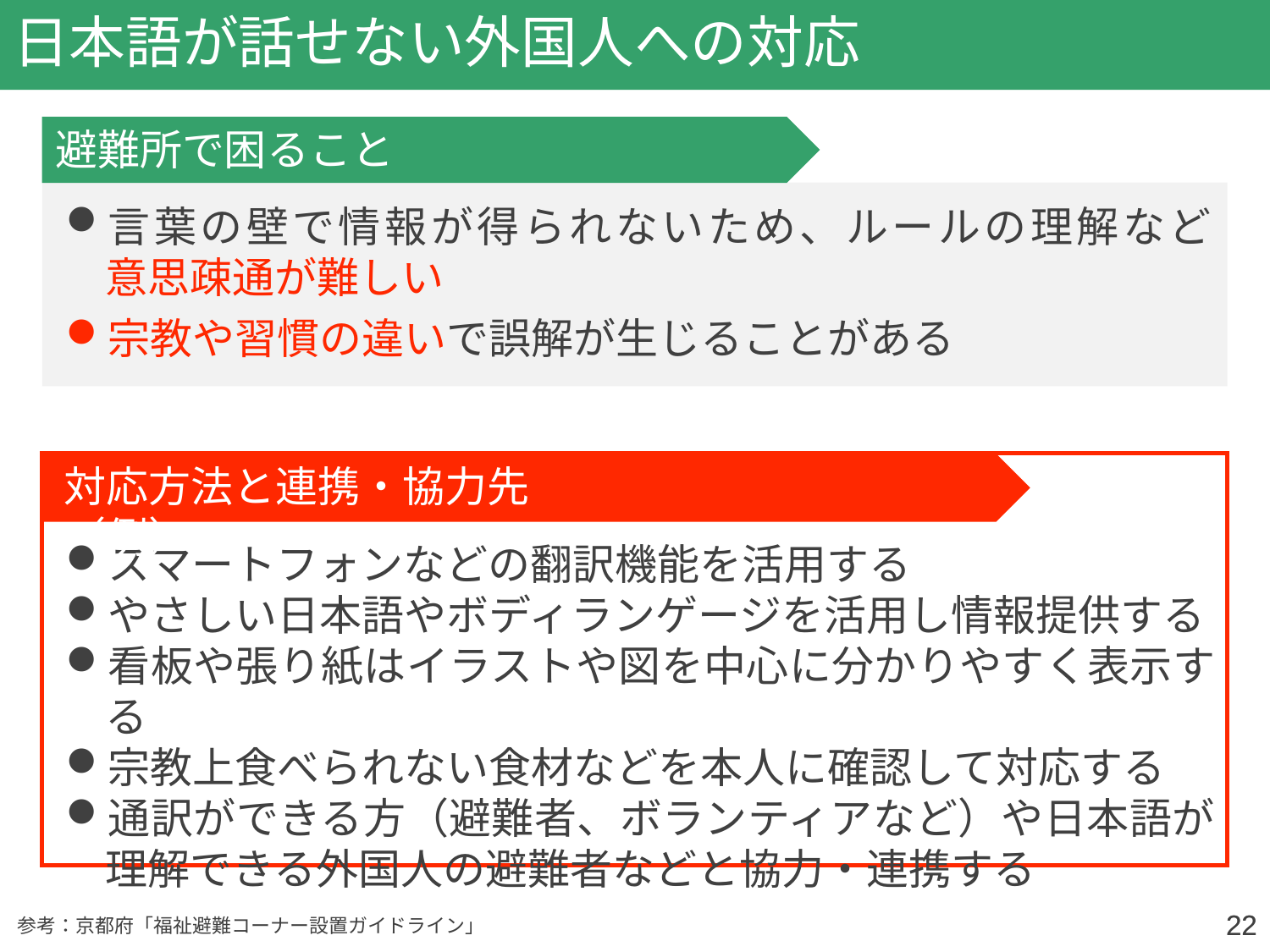

# 日本語が話せない外国人への対応

避難所で困ること

言葉の壁で情報が得られないため、ルールの理解など
意思疎通が難しい
宗教や習慣の違いで誤解が生じることがある

対応方法と連携・協力先（例）

スマートフォンなどの翻訳機能を活用する
やさしい日本語やボディランゲージを活用し情報提供する
看板や張り紙はイラストや図を中心に分かりやすく表示する
宗教上食べられない食材などを本人に確認して対応する
通訳ができる方（避難者、ボランティアなど）や日本語が
理解できる外国人の避難者などと協力・連携する
22
22
参考：京都府「福祉避難コーナー設置ガイドライン」